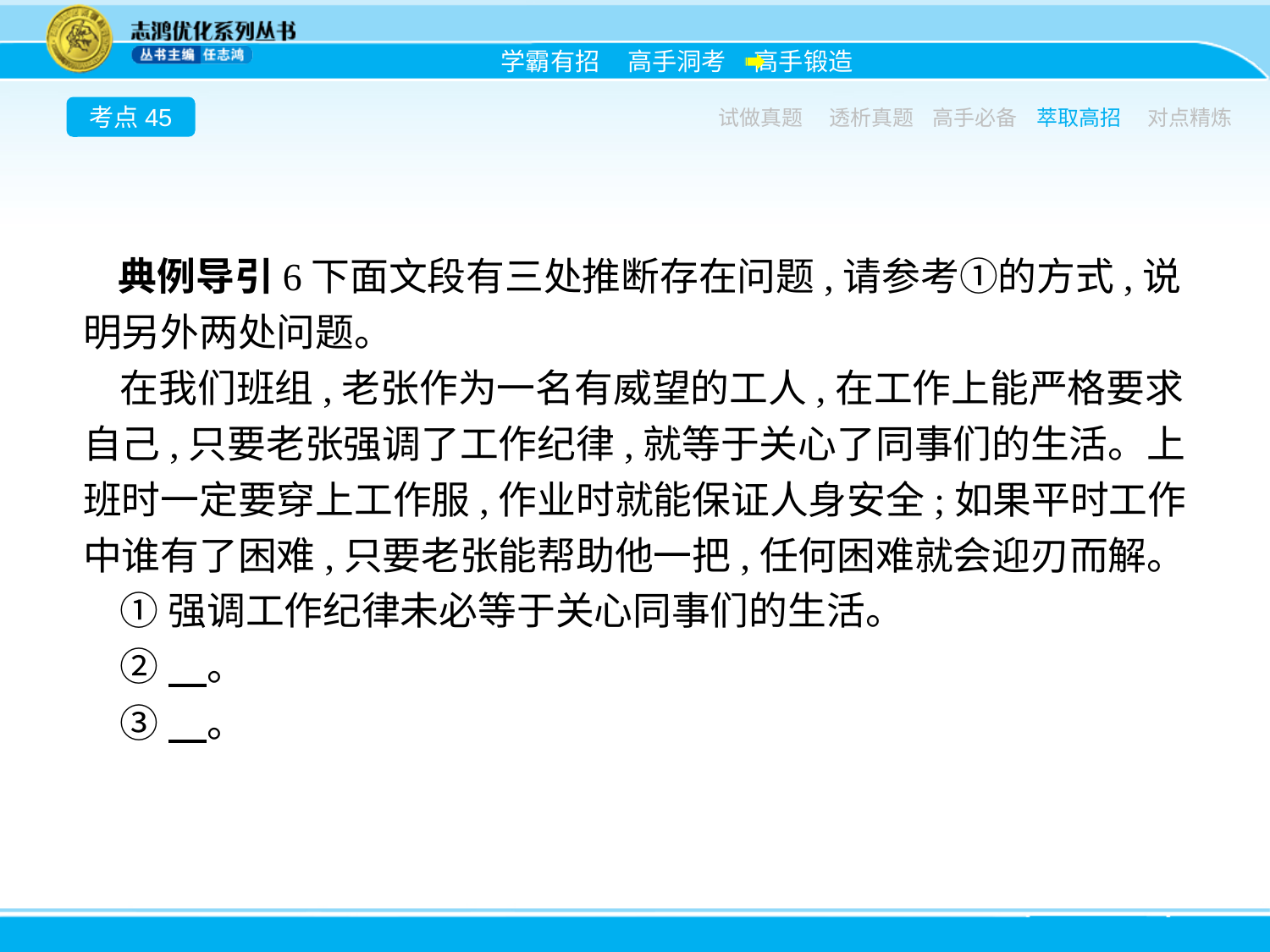

考点45
试做真题
透析真题
高手必备
萃取高招
对点精炼
典例导引6下面文段有三处推断存在问题,请参考①的方式,说明另外两处问题。
在我们班组,老张作为一名有威望的工人,在工作上能严格要求自己,只要老张强调了工作纪律,就等于关心了同事们的生活。上班时一定要穿上工作服,作业时就能保证人身安全;如果平时工作中谁有了困难,只要老张能帮助他一把,任何困难就会迎刃而解。
①强调工作纪律未必等于关心同事们的生活。
②　。
③　。